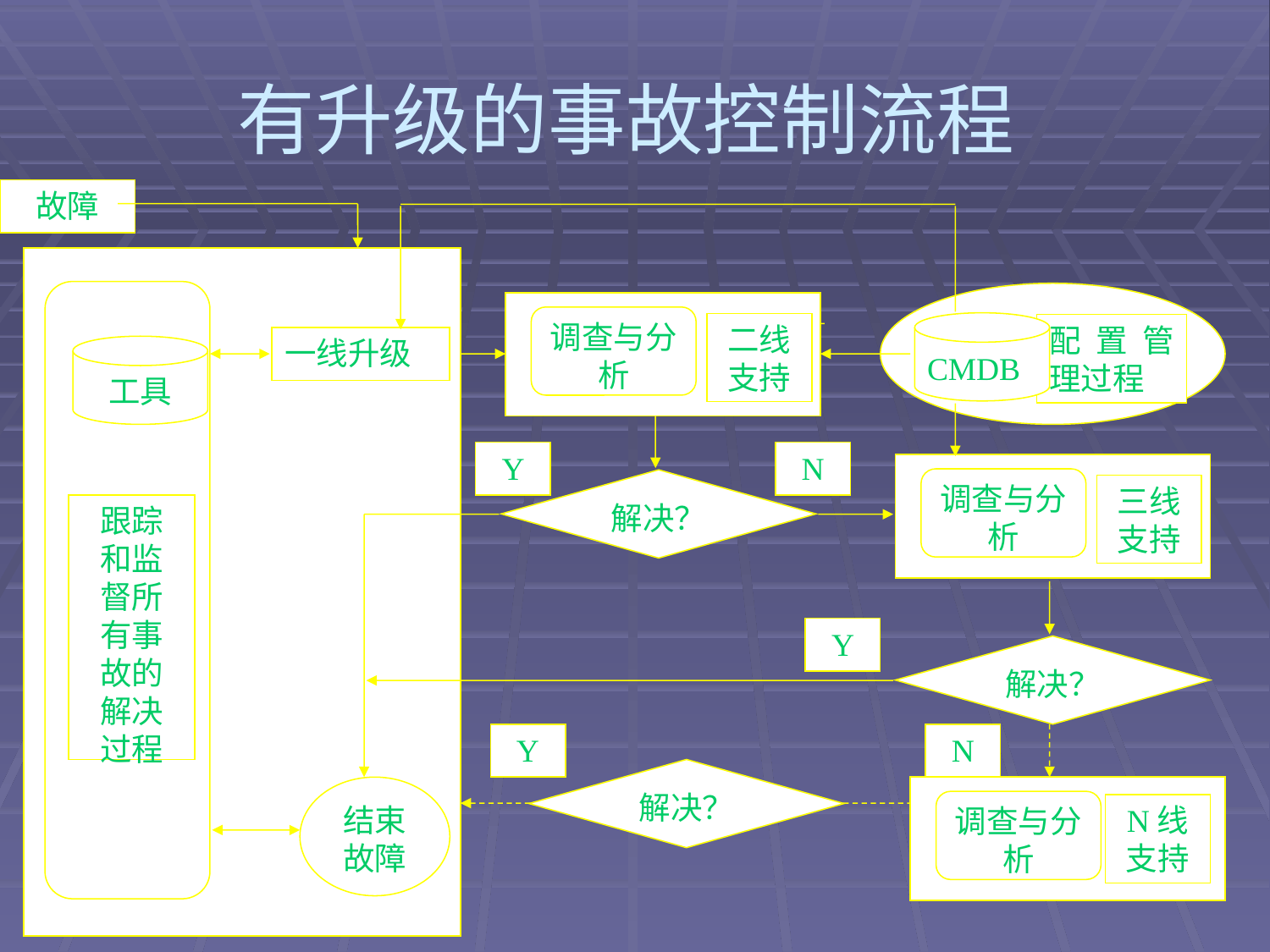

# 有升级的事故控制流程
故障

调查与分析
CMDB
二线支持
配置管理过程

一线升级
工具

Y
N

调查与分析
解决？
三线支持
跟踪
和监
督所
有事
故的
解决
过程

Y
解决？

Y
N

解决？
结束故障

调查与分析
N线支持